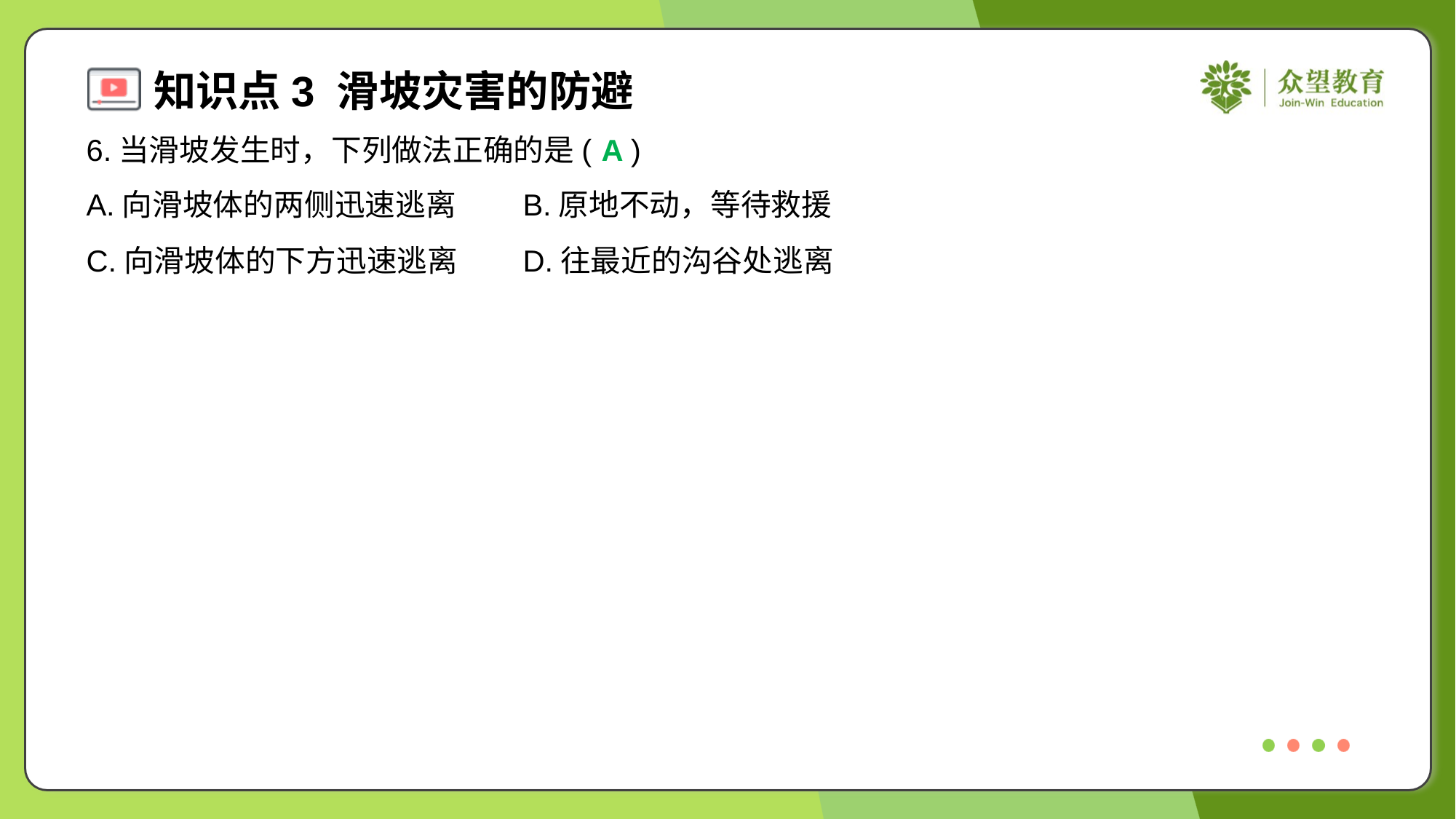

6.当滑坡发生时，下列做法正确的是(     )
A
A.向滑坡体的两侧迅速逃离	B.原地不动，等待救援
C.向滑坡体的下方迅速逃离	D.往最近的沟谷处逃离